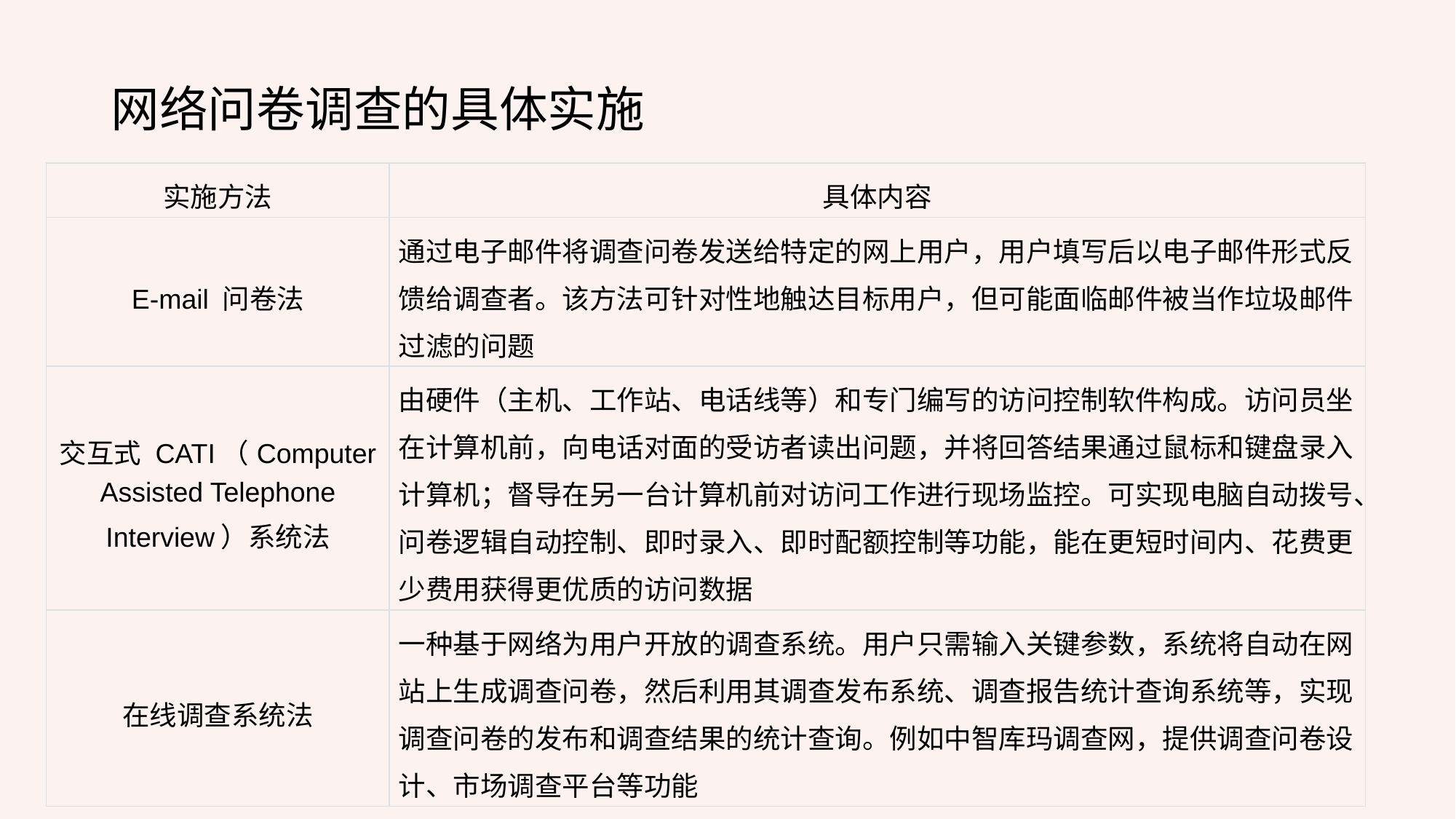

网络问卷调查的具体实施
| 实施方法 | 具体内容 |
| --- | --- |
| E-mail 问卷法 | 通过电子邮件将调查问卷发送给特定的网上用户，用户填写后以电子邮件形式反馈给调查者。该方法可针对性地触达目标用户，但可能面临邮件被当作垃圾邮件过滤的问题 |
| 交互式 CATI（Computer Assisted Telephone Interview）系统法 | 由硬件（主机、工作站、电话线等）和专门编写的访问控制软件构成。访问员坐在计算机前，向电话对面的受访者读出问题，并将回答结果通过鼠标和键盘录入计算机；督导在另一台计算机前对访问工作进行现场监控。可实现电脑自动拨号、问卷逻辑自动控制、即时录入、即时配额控制等功能，能在更短时间内、花费更少费用获得更优质的访问数据 |
| 在线调查系统法 | 一种基于网络为用户开放的调查系统。用户只需输入关键参数，系统将自动在网站上生成调查问卷，然后利用其调查发布系统、调查报告统计查询系统等，实现调查问卷的发布和调查结果的统计查询。例如中智库玛调查网，提供调查问卷设计、市场调查平台等功能 |